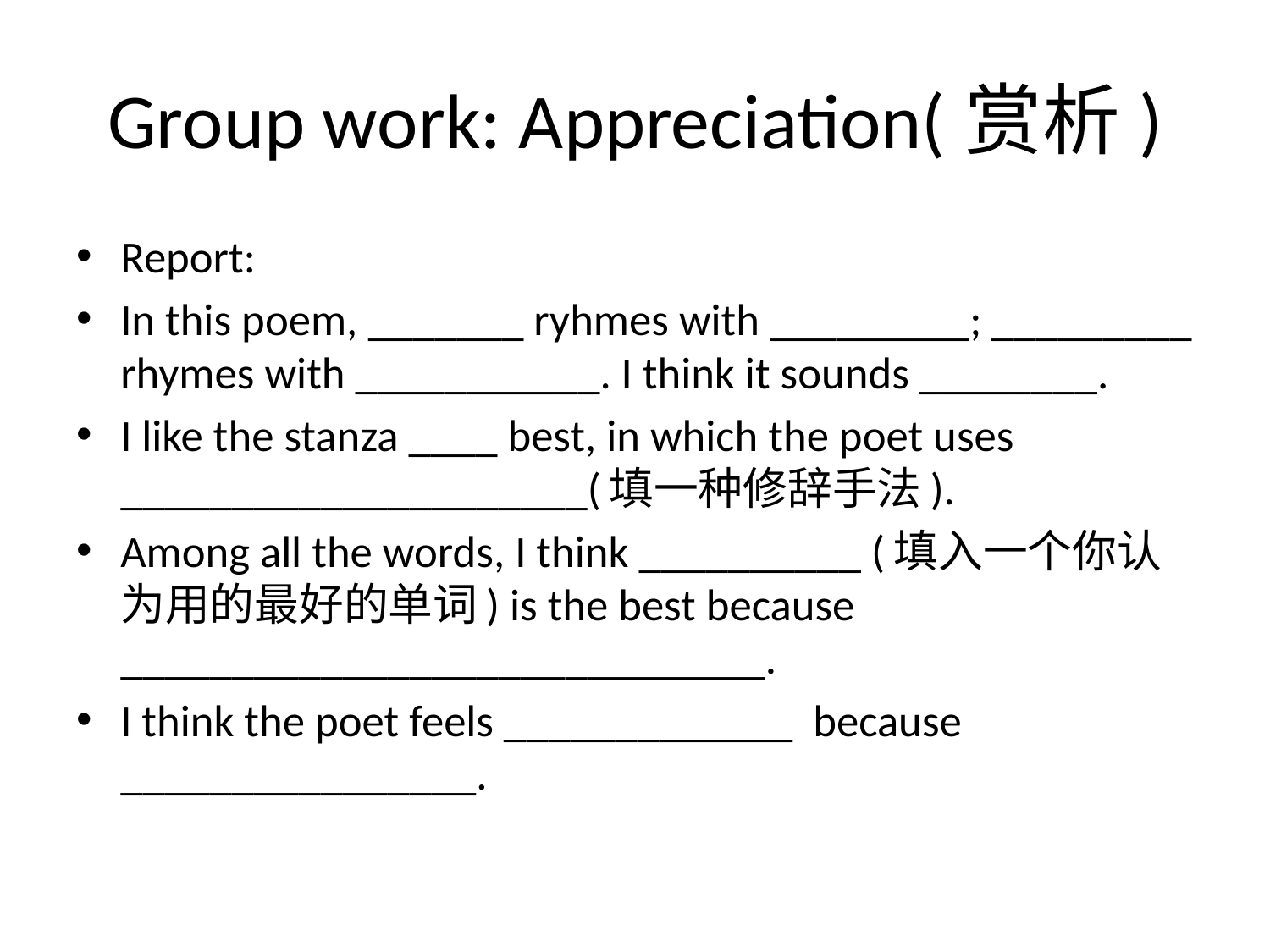

# Group work: Appreciation(赏析)
Report:
In this poem, _______ ryhmes with _________; _________ rhymes with ___________. I think it sounds ________.
I like the stanza ____ best, in which the poet uses _____________________(填一种修辞手法).
Among all the words, I think __________ (填入一个你认为用的最好的单词) is the best because _____________________________.
I think the poet feels _____________  because ________________.